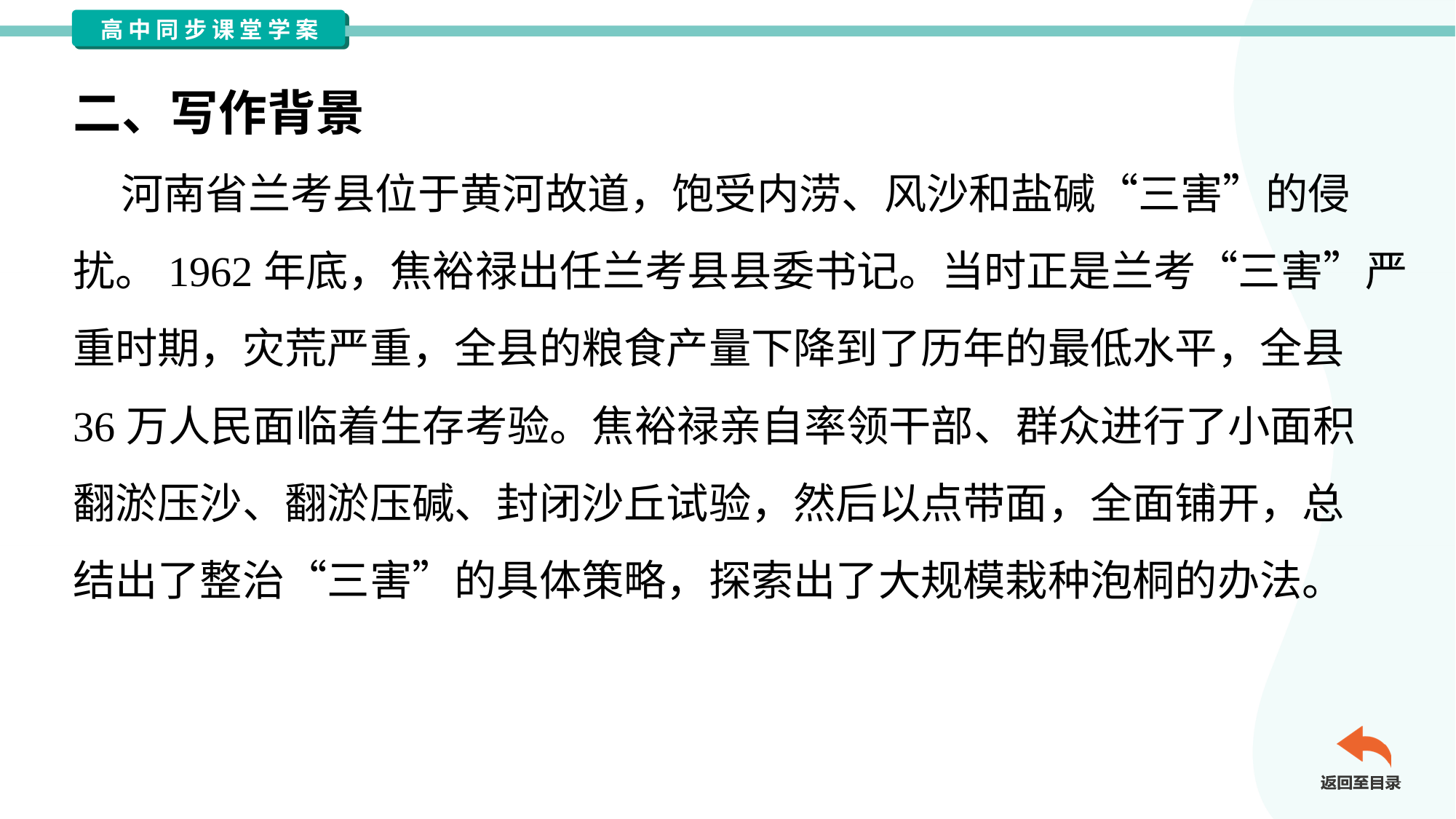

二、写作背景
    河南省兰考县位于黄河故道，饱受内涝、风沙和盐碱“三害”的侵
扰。1962年底，焦裕禄出任兰考县县委书记。当时正是兰考“三害”严
重时期，灾荒严重，全县的粮食产量下降到了历年的最低水平，全县
36万人民面临着生存考验。焦裕禄亲自率领干部、群众进行了小面积
翻淤压沙、翻淤压碱、封闭沙丘试验，然后以点带面，全面铺开，总
结出了整治“三害”的具体策略，探索出了大规模栽种泡桐的办法。